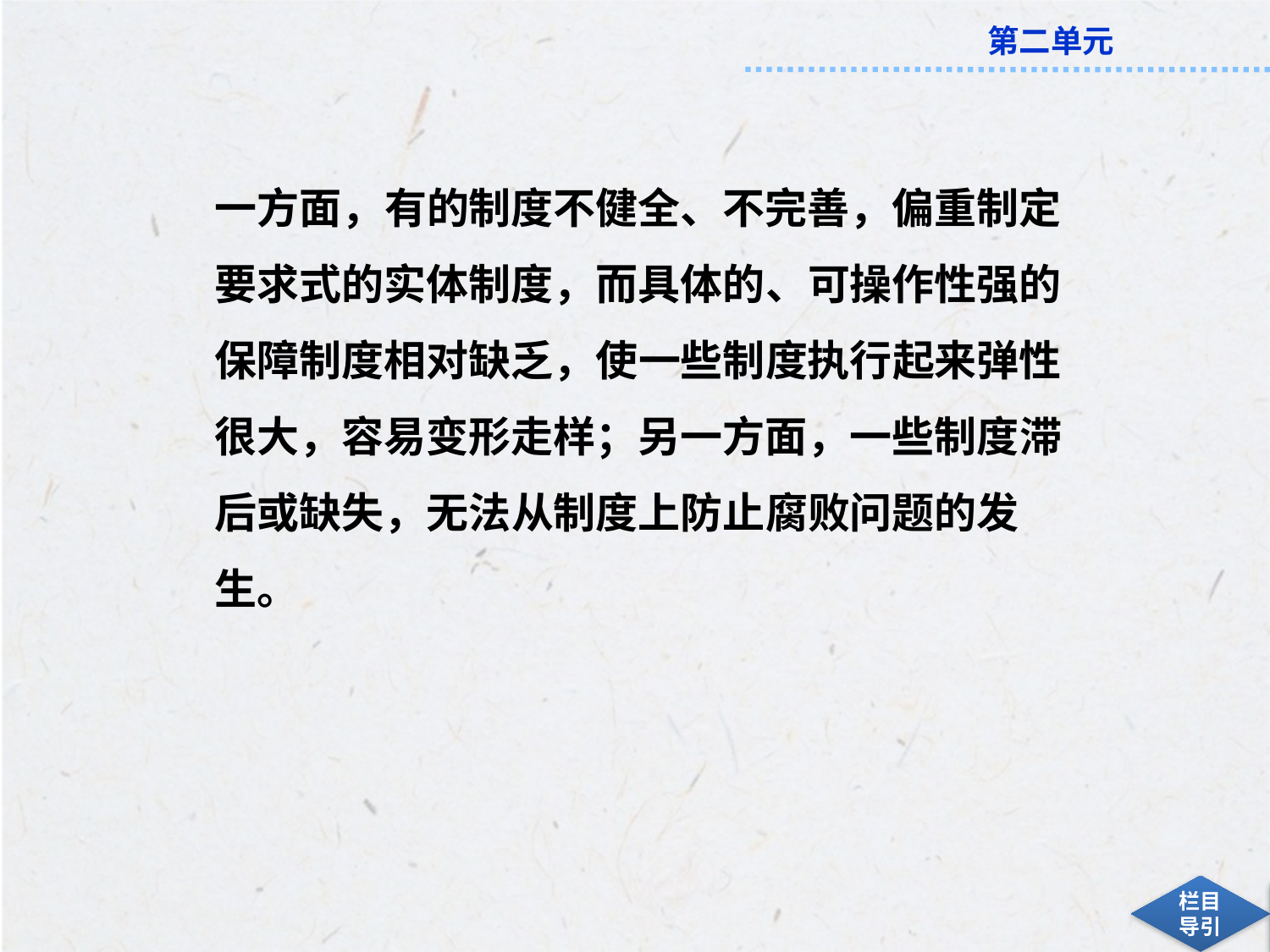

一方面，有的制度不健全、不完善，偏重制定要求式的实体制度，而具体的、可操作性强的保障制度相对缺乏，使一些制度执行起来弹性很大，容易变形走样；另一方面，一些制度滞后或缺失，无法从制度上防止腐败问题的发生。